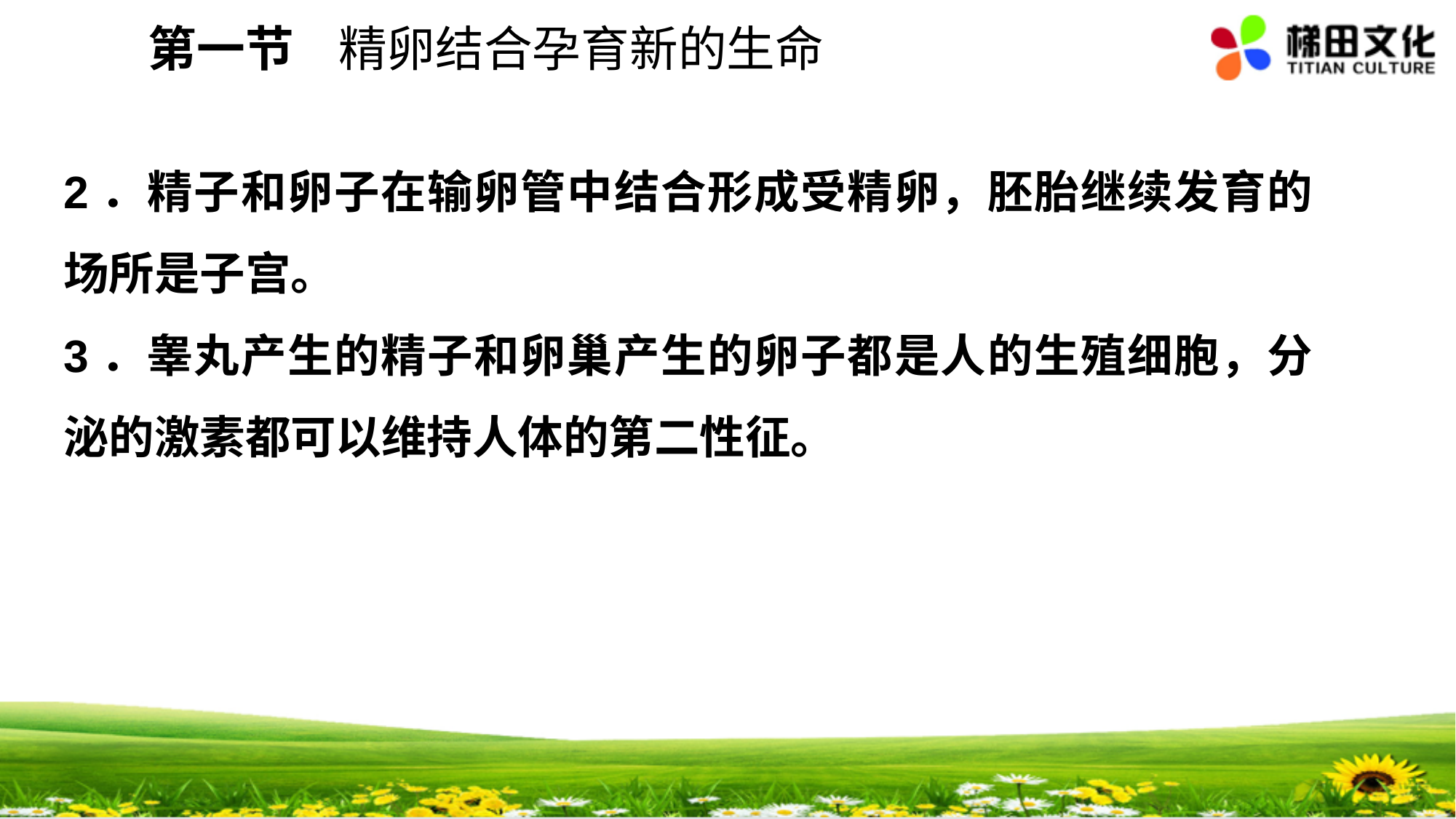

第一节    精卵结合孕育新的生命
2．精子和卵子在输卵管中结合形成受精卵，胚胎继续发育的场所是子宫。
3．睾丸产生的精子和卵巢产生的卵子都是人的生殖细胞，分泌的激素都可以维持人体的第二性征。